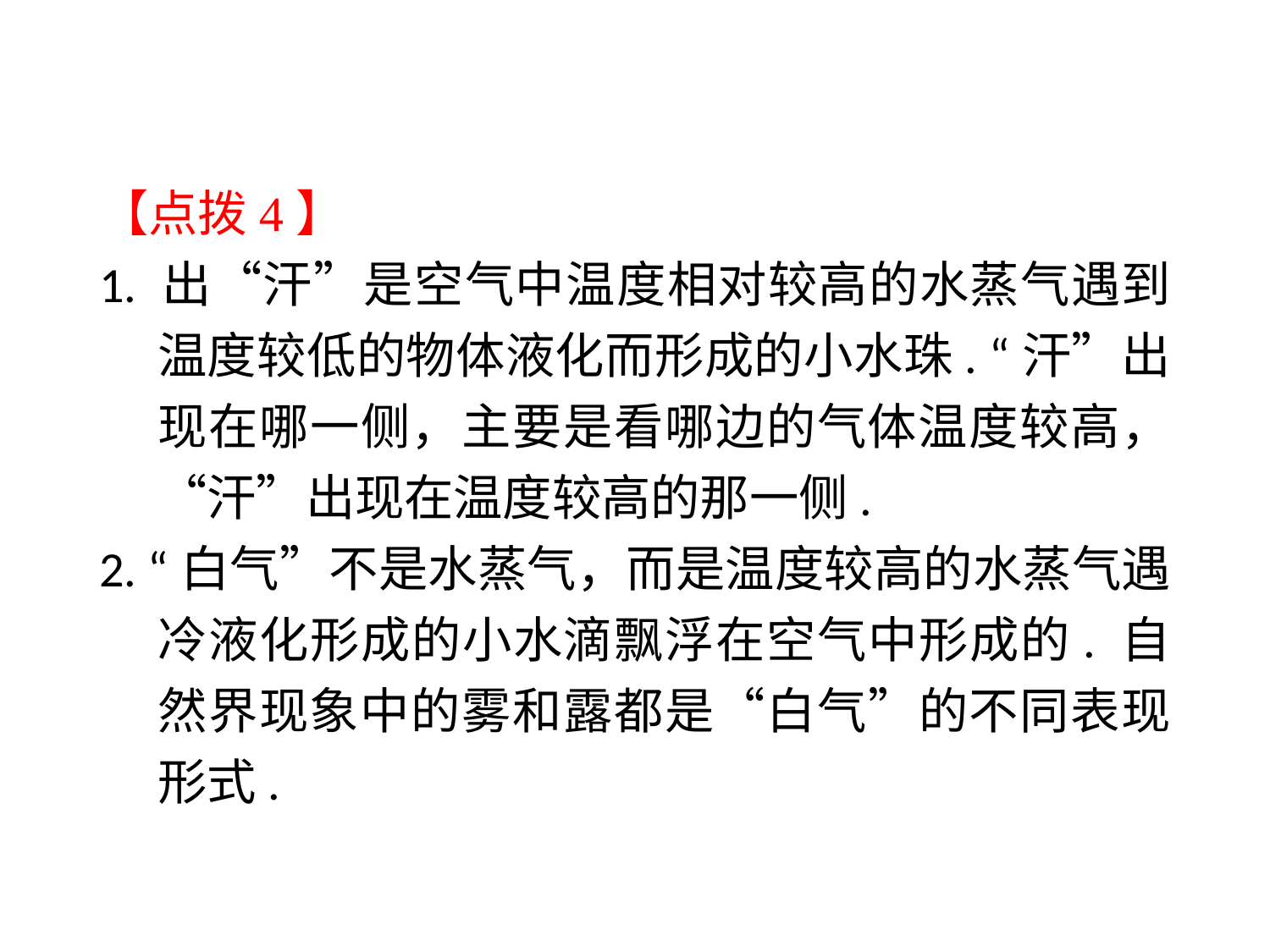

【点拨4】
1. 出“汗”是空气中温度相对较高的水蒸气遇到温度较低的物体液化而形成的小水珠. “汗”出现在哪一侧，主要是看哪边的气体温度较高，“汗”出现在温度较高的那一侧.
2. “白气”不是水蒸气，而是温度较高的水蒸气遇冷液化形成的小水滴飘浮在空气中形成的. 自然界现象中的雾和露都是“白气”的不同表现形式.